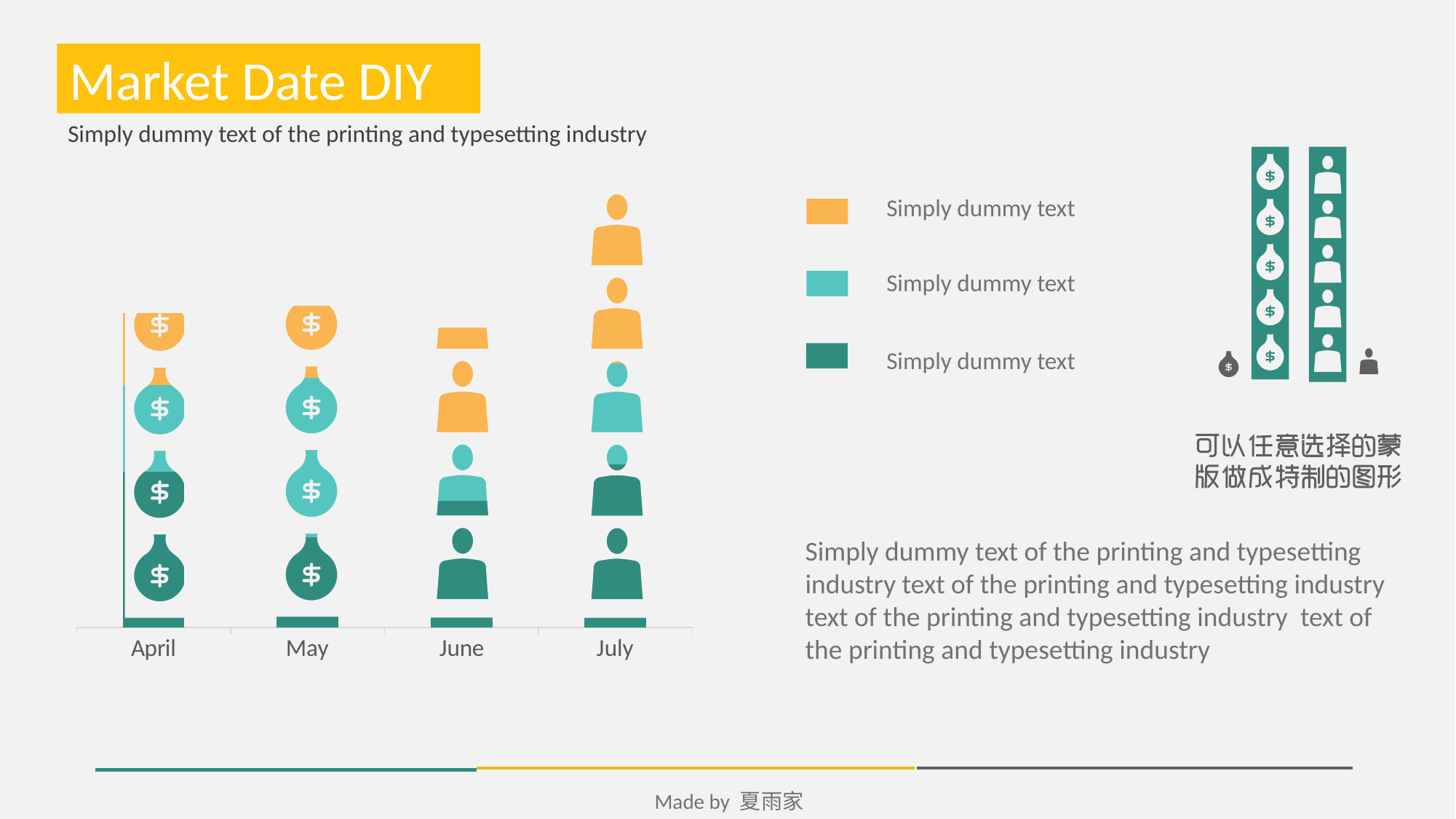

Market Date DIY

### Chart

| Category | 系列 1 | 系列 2 | 系列 3 |
|---|---|---|---|
| April | 4.3 | 2.4 | 2.0 |
| May | 2.5 | 4.4 | 2.0 |
| June | 3.5 | 1.8 | 3.0 |
| July | 4.5 | 2.8 | 5.0 |
Simply dummy text of the printing and typesetting industry

Simply dummy text

Simply dummy text

Simply dummy text

Simply dummy text of the printing and typesetting industry text of the printing and typesetting industry text of the printing and typesetting industry  text of the printing and typesetting industry
Made by 夏雨家